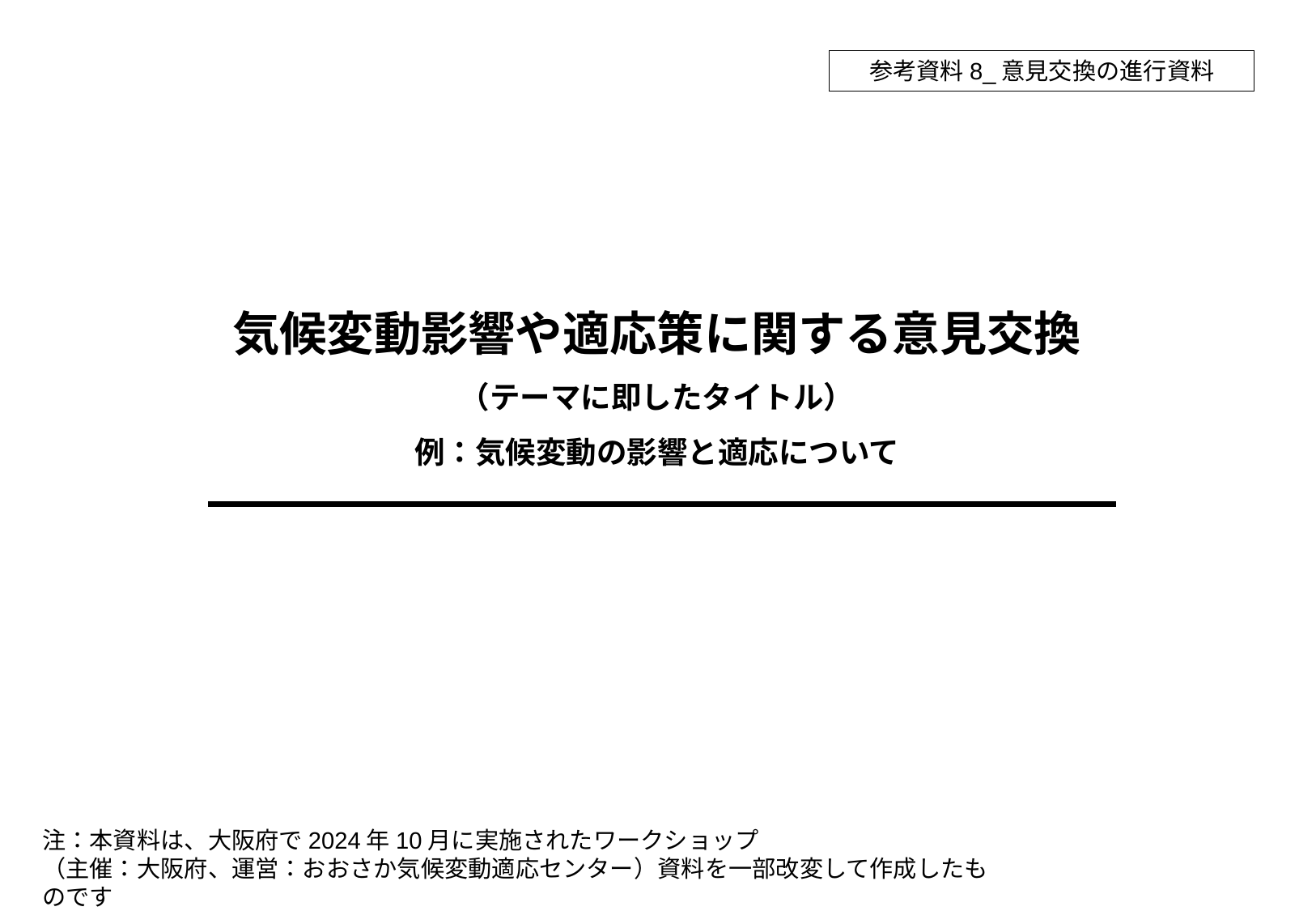

参考資料8_意見交換の進行資料
# 気候変動影響や適応策に関する意見交換 （テーマに即したタイトル） 例：気候変動の影響と適応について
注：本資料は、大阪府で2024年10月に実施されたワークショップ
（主催：大阪府、運営：おおさか気候変動適応センター）資料を一部改変して作成したものです